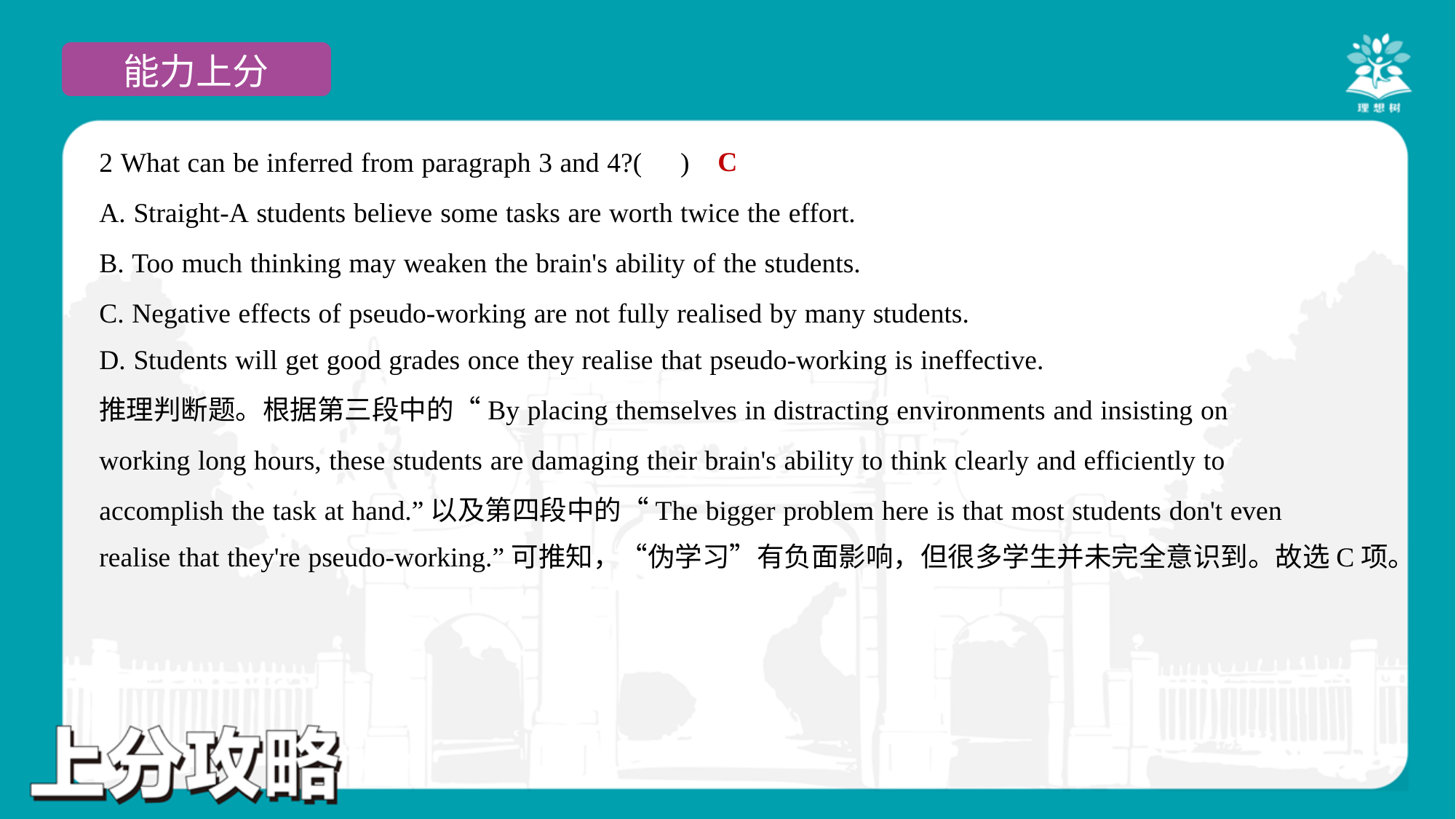

C
2 What can be inferred from paragraph 3 and 4?(     )
A. Straight-A students believe some tasks are worth twice the effort.
B. Too much thinking may weaken the brain's ability of the students.
C. Negative effects of pseudo-working are not fully realised by many students.
D. Students will get good grades once they realise that pseudo-working is ineffective.
推理判断题。根据第三段中的“By placing themselves in distracting environments and insisting on
working long hours, these students are damaging their brain's ability to think clearly and efficiently to
accomplish the task at hand.”以及第四段中的“The bigger problem here is that most students don't even
realise that they're pseudo-working.”可推知，“伪学习”有负面影响，但很多学生并未完全意识到。故选C项。